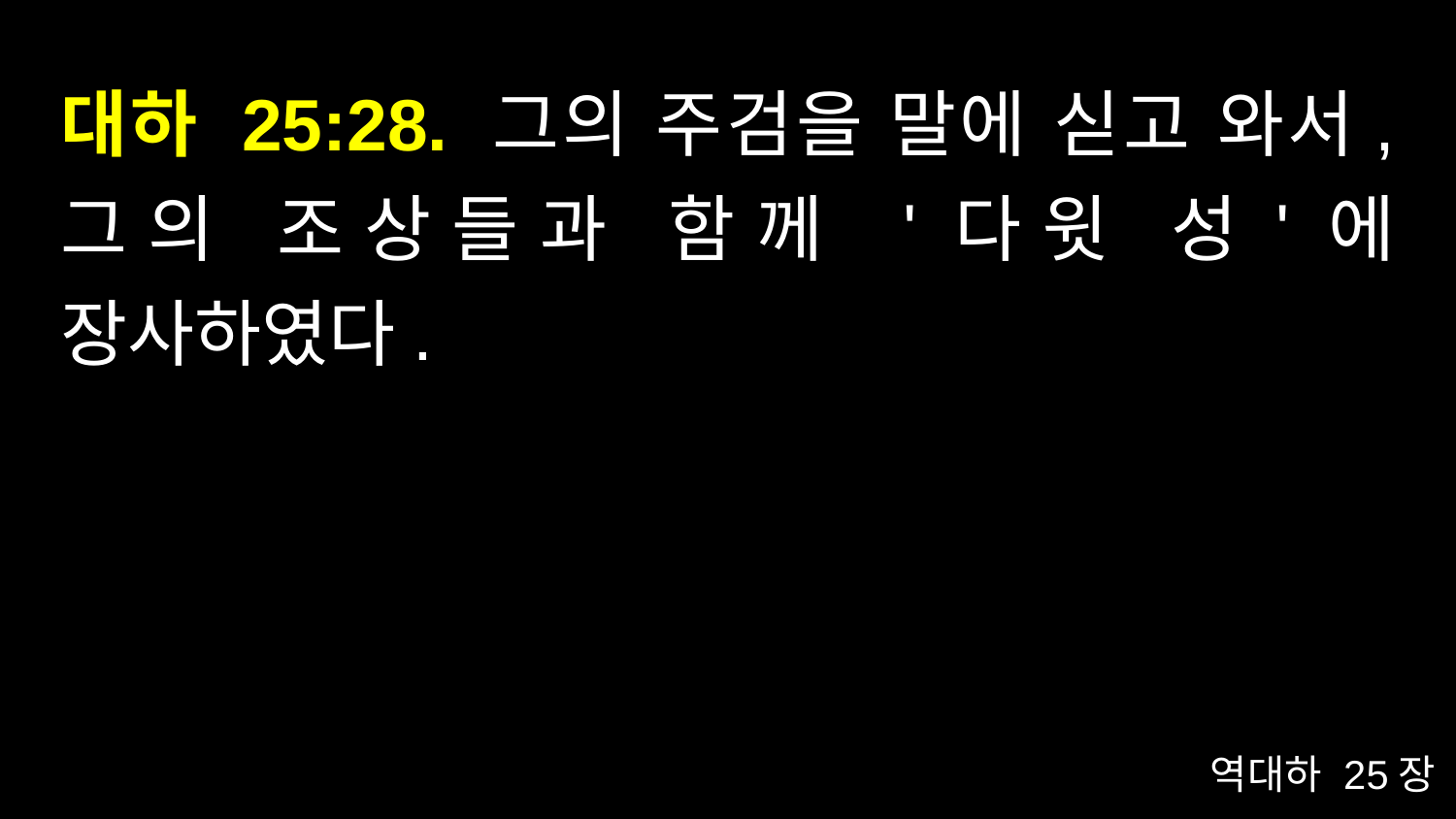

# 대하 25:28. 그의 주검을 말에 싣고 와서, 그의 조상들과 함께 '다윗 성'에 장사하였다.
역대하 25장